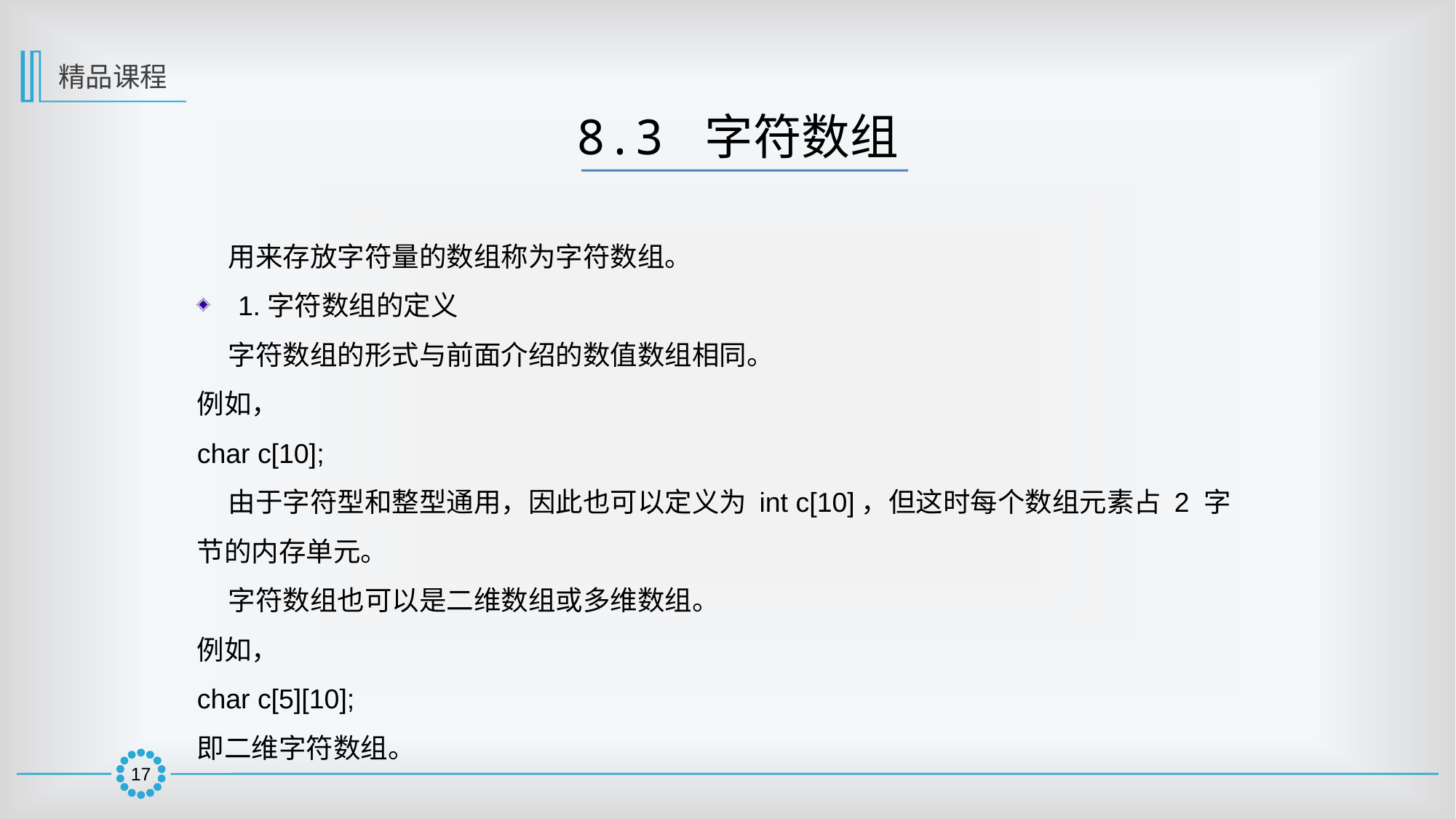

精品课程
8.3 字符数组

    用来存放字符量的数组称为字符数组。
1.字符数组的定义
    字符数组的形式与前面介绍的数值数组相同。
例如，
char c[10];
    由于字符型和整型通用，因此也可以定义为 int c[10]，但这时每个数组元素占 2 字节的内存单元。
    字符数组也可以是二维数组或多维数组。
例如，
char c[5][10];
即二维字符数组。

17